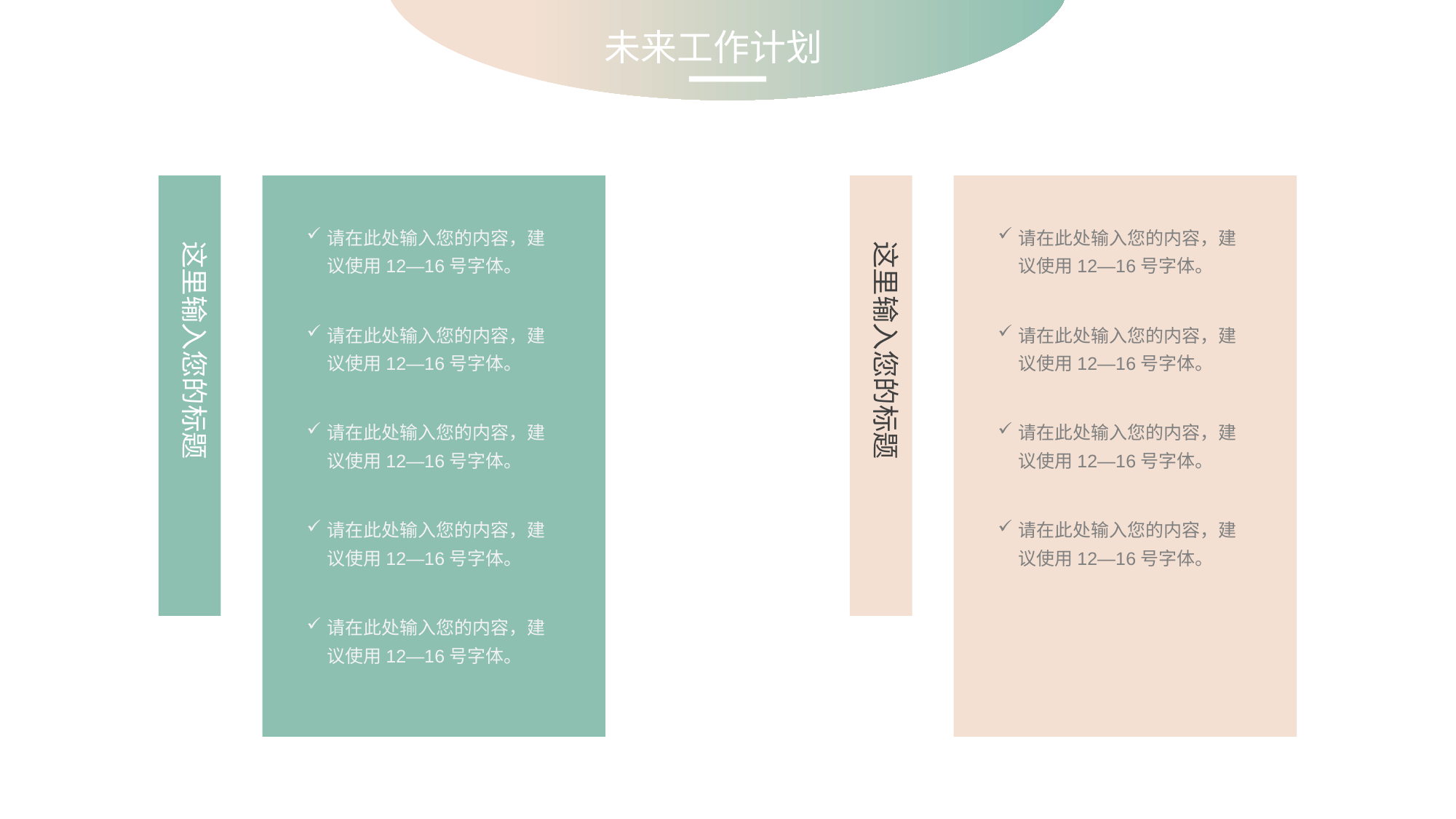

未来工作计划

请在此处输入您的内容，建议使用12—16号字体。
请在此处输入您的内容，建议使用12—16号字体。
这里输入您的标题
这里输入您的标题
请在此处输入您的内容，建议使用12—16号字体。
请在此处输入您的内容，建议使用12—16号字体。
请在此处输入您的内容，建议使用12—16号字体。
请在此处输入您的内容，建议使用12—16号字体。
请在此处输入您的内容，建议使用12—16号字体。
请在此处输入您的内容，建议使用12—16号字体。
请在此处输入您的内容，建议使用12—16号字体。